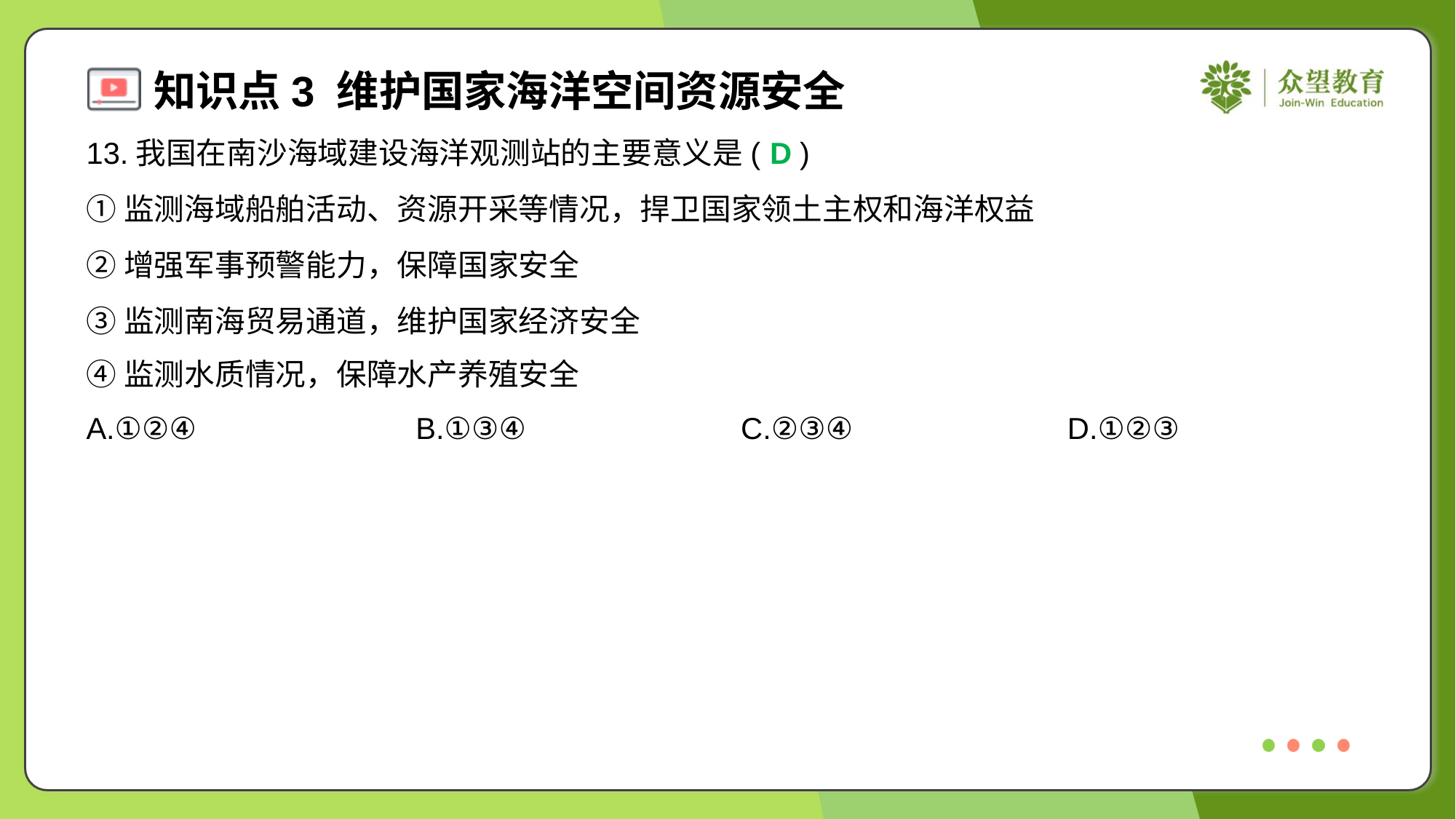

13.我国在南沙海域建设海洋观测站的主要意义是(     )
D
①监测海域船舶活动、资源开采等情况，捍卫国家领土主权和海洋权益
②增强军事预警能力，保障国家安全
③监测南海贸易通道，维护国家经济安全
④监测水质情况，保障水产养殖安全
A.①②④	B.①③④	C.②③④	D.①②③